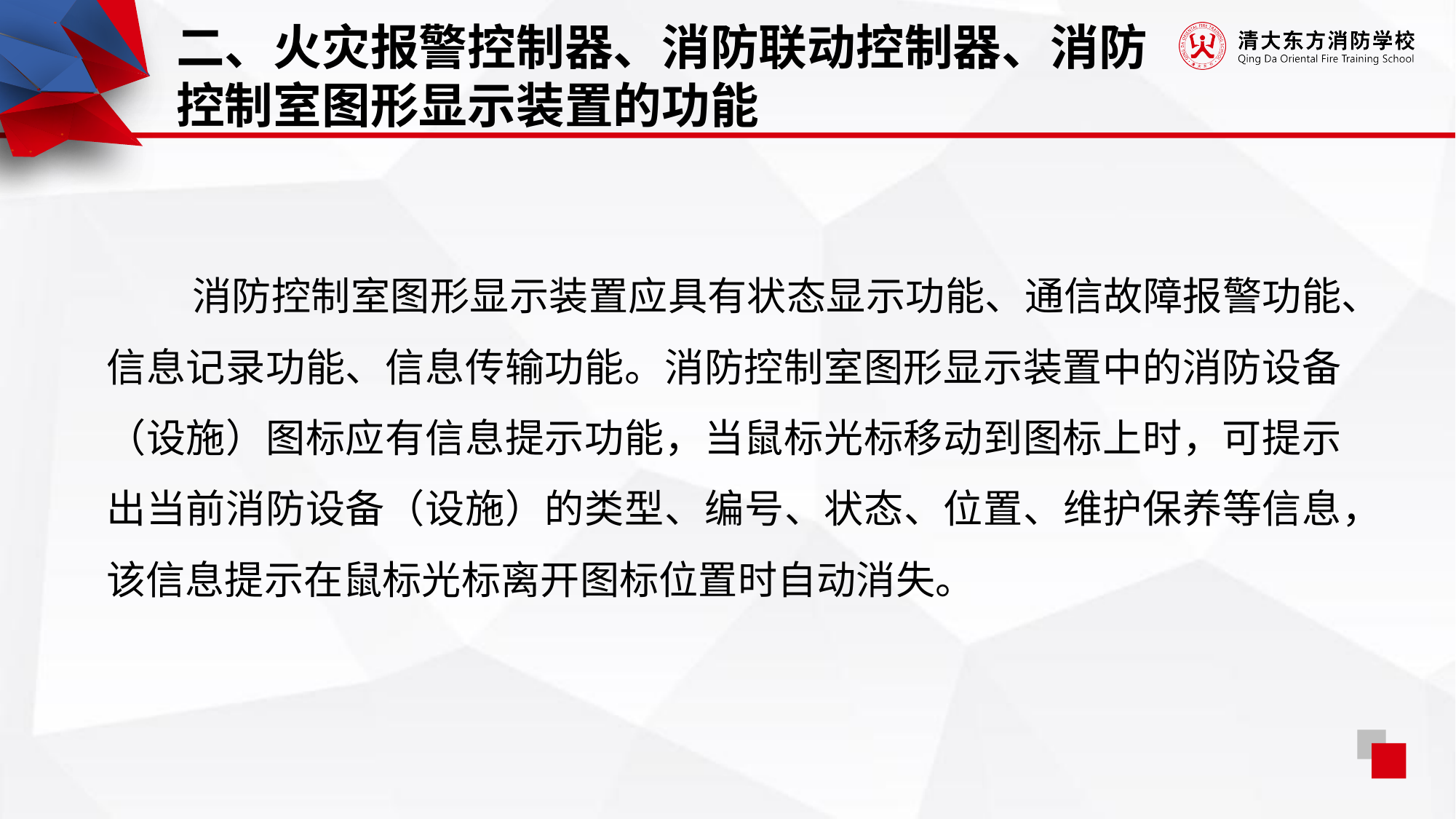

二、火灾报警控制器、消防联动控制器、消防
控制室图形显示装置的功能

消防控制室图形显示装置应具有状态显示功能、通信故障报警功能、信息记录功能、信息传输功能。消防控制室图形显示装置中的消防设备（设施）图标应有信息提示功能，当鼠标光标移动到图标上时，可提示出当前消防设备（设施）的类型、编号、状态、位置、维护保养等信息，该信息提示在鼠标光标离开图标位置时自动消失。